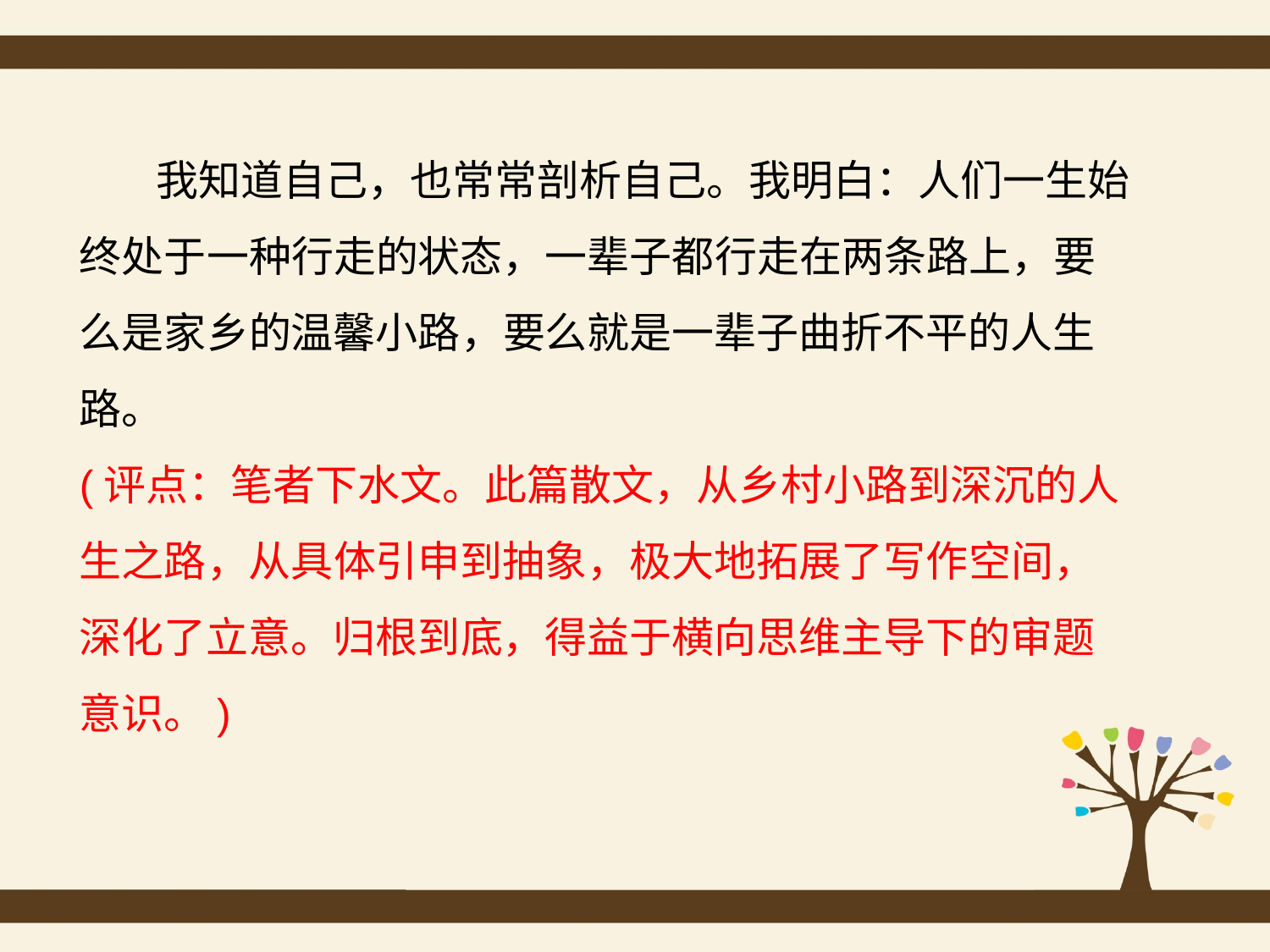

我知道自己，也常常剖析自己。我明白：人们一生始终处于一种行走的状态，一辈子都行走在两条路上，要么是家乡的温馨小路，要么就是一辈子曲折不平的人生路。
(评点：笔者下水文。此篇散文，从乡村小路到深沉的人生之路，从具体引申到抽象，极大地拓展了写作空间，深化了立意。归根到底，得益于横向思维主导下的审题意识。)